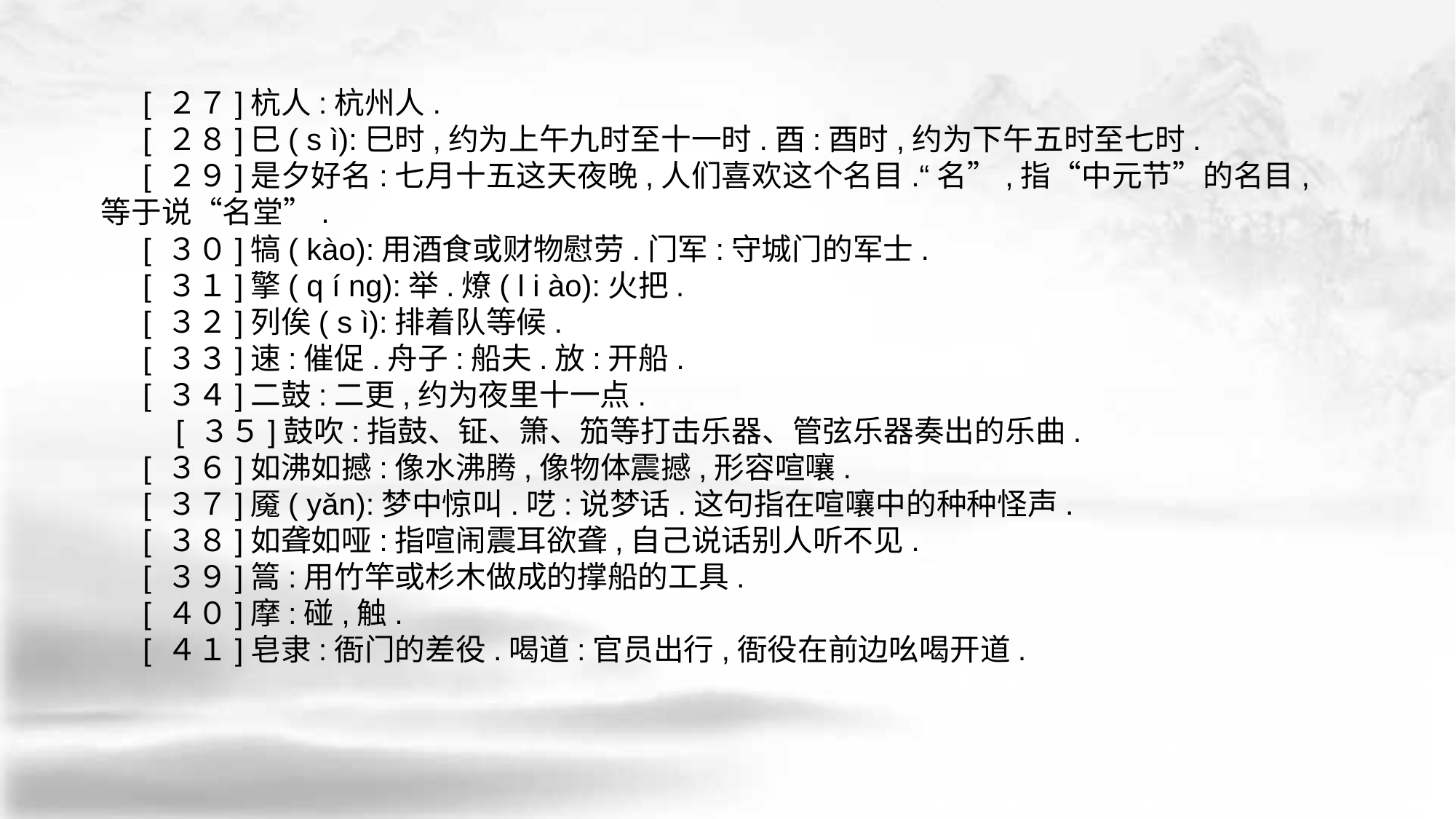

[ ２７]杭人:杭州人.
     [ ２８]巳( s ì):巳时,约为上午九时至十一时.酉:酉时,约为下午五时至七时.
     [ ２９]是夕好名:七月十五这天夜晚,人们喜欢这个名目.“名”,指“中元节”的名目, 等于说“名堂”.
     [ ３０]犒( kào):用酒食或财物慰劳.门军:守城门的军士.
     [ ３１]擎( q í ng):举.燎( l i ào):火把.
     [ ３２]列俟( s ì):排着队等候.
     [ ３３]速:催促.舟子:船夫.放:开船.
     [ ３４]二鼓:二更,约为夜里十一点.
　 　[ ３５]鼓吹:指鼓、钲、箫、笳等打击乐器、管弦乐器奏出的乐曲.
     [ ３６]如沸如撼:像水沸腾,像物体震撼,形容喧嚷.
     [ ３７]魇( yǎn):梦中惊叫.呓:说梦话.这句指在喧嚷中的种种怪声.
     [ ３８]如聋如哑:指喧闹震耳欲聋,自己说话别人听不见.
     [ ３９]篙:用竹竿或杉木做成的撑船的工具.
     [ ４０]摩:碰,触.
     [ ４１]皂隶:衙门的差役.喝道:官员出行,衙役在前边吆喝开道.